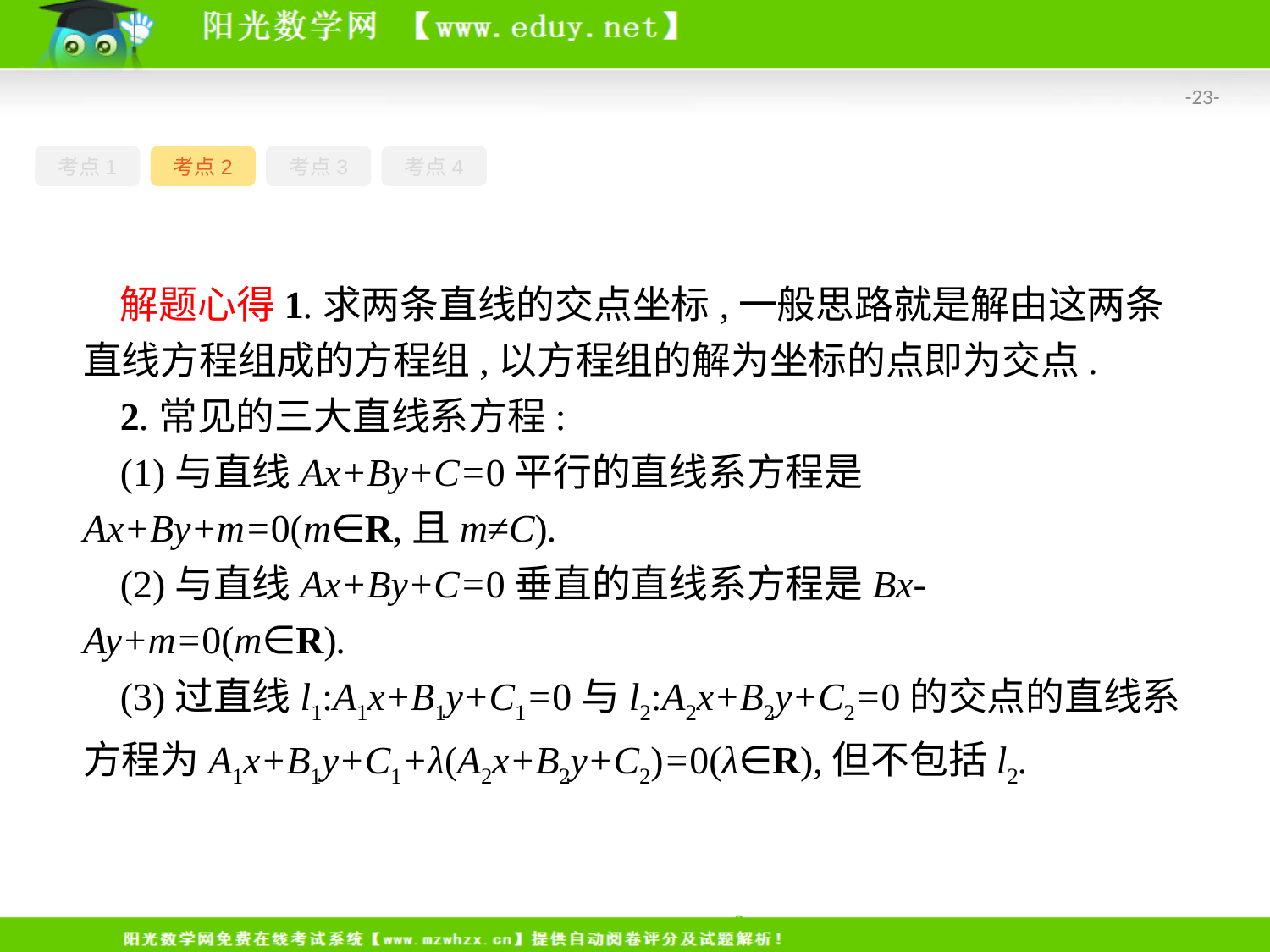

-23-
考点1
考点2
考点3
考点4
解题心得1.求两条直线的交点坐标,一般思路就是解由这两条直线方程组成的方程组,以方程组的解为坐标的点即为交点.
2.常见的三大直线系方程:
(1)与直线Ax+By+C=0平行的直线系方程是Ax+By+m=0(m∈R,且m≠C).
(2)与直线Ax+By+C=0垂直的直线系方程是Bx-Ay+m=0(m∈R).
(3)过直线l1:A1x+B1y+C1=0与l2:A2x+B2y+C2=0的交点的直线系方程为A1x+B1y+C1+λ(A2x+B2y+C2)=0(λ∈R),但不包括l2.